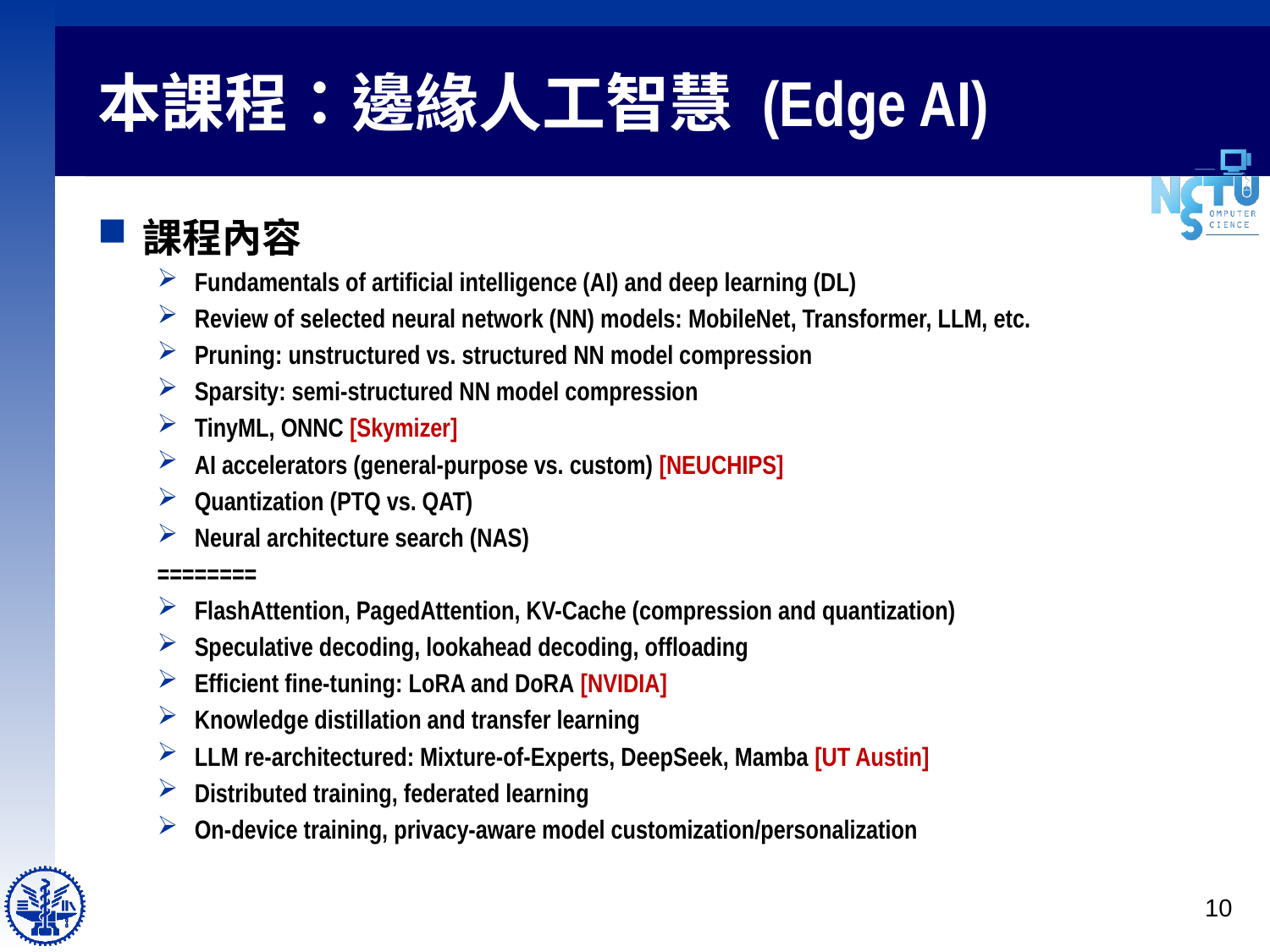

# 本課程：邊緣人工智慧 (Edge AI)
課程內容
Fundamentals of artificial intelligence (AI) and deep learning (DL)
Review of selected neural network (NN) models: MobileNet, Transformer, LLM, etc.
Pruning: unstructured vs. structured NN model compression
Sparsity: semi-structured NN model compression
TinyML, ONNC [Skymizer]
AI accelerators (general-purpose vs. custom) [NEUCHIPS]
Quantization (PTQ vs. QAT)
Neural architecture search (NAS)
========
FlashAttention, PagedAttention, KV-Cache (compression and quantization)
Speculative decoding, lookahead decoding, offloading
Efficient fine-tuning: LoRA and DoRA [NVIDIA]
Knowledge distillation and transfer learning
LLM re-architectured: Mixture-of-Experts, DeepSeek, Mamba [UT Austin]
Distributed training, federated learning
On-device training, privacy-aware model customization/personalization
10